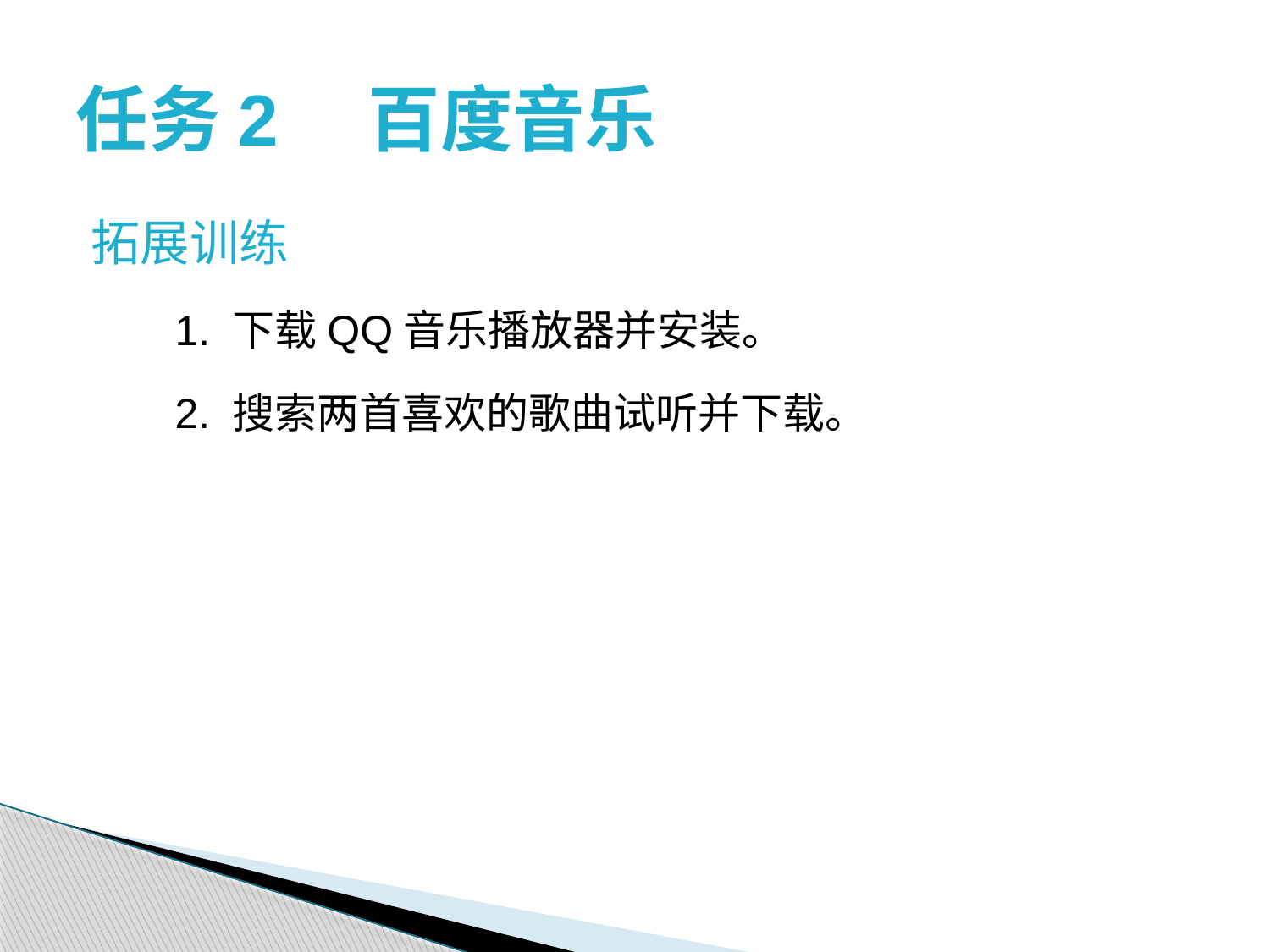

# 任务2　百度音乐
拓展训练
1. 下载QQ音乐播放器并安装。
2. 搜索两首喜欢的歌曲试听并下载。